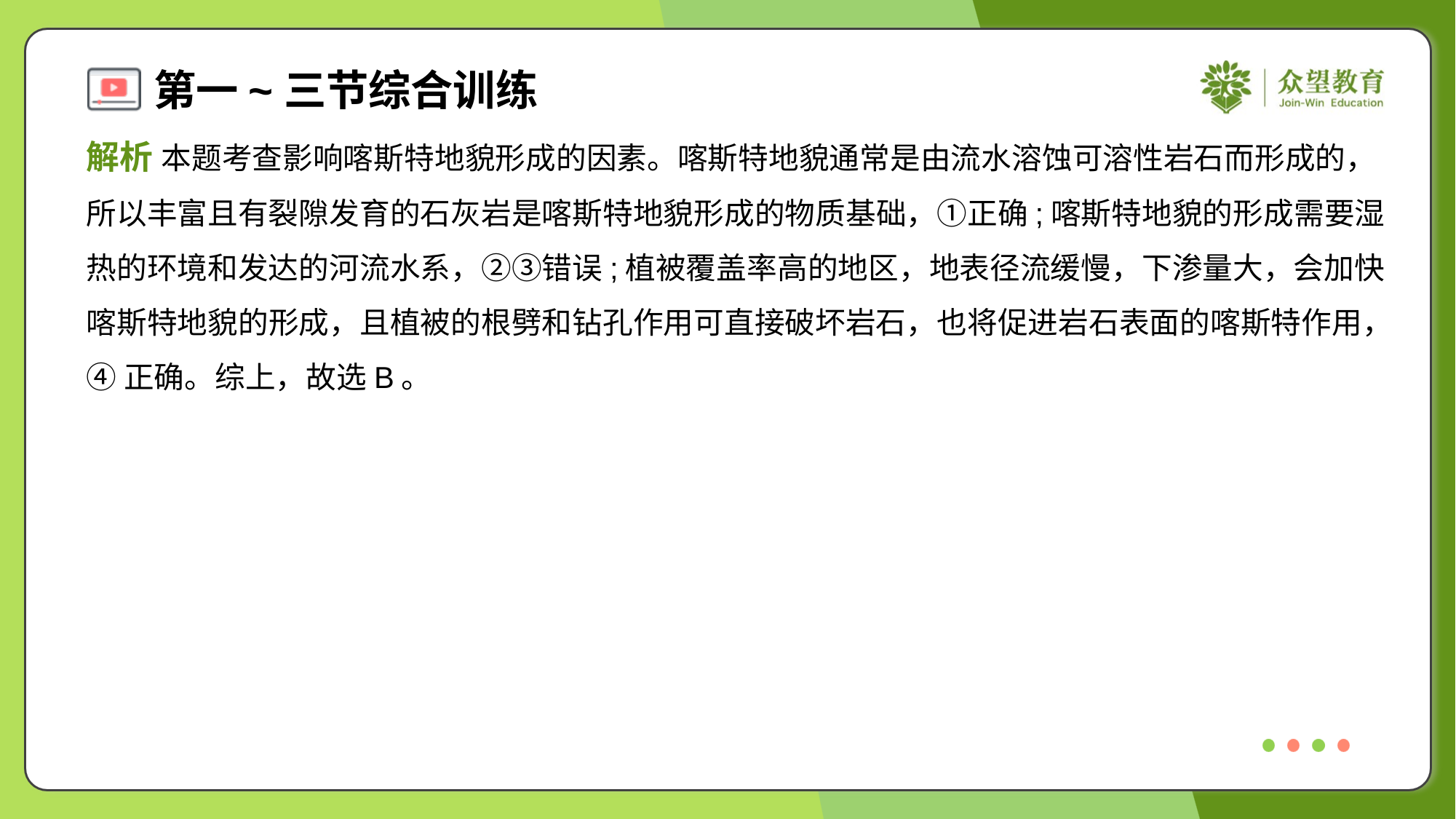

解析 本题考查影响喀斯特地貌形成的因素。喀斯特地貌通常是由流水溶蚀可溶性岩石而形成的，
所以丰富且有裂隙发育的石灰岩是喀斯特地貌形成的物质基础，①正确;喀斯特地貌的形成需要湿
热的环境和发达的河流水系，②③错误;植被覆盖率高的地区，地表径流缓慢，下渗量大，会加快
喀斯特地貌的形成，且植被的根劈和钻孔作用可直接破坏岩石，也将促进岩石表面的喀斯特作用，
④正确。综上，故选B。